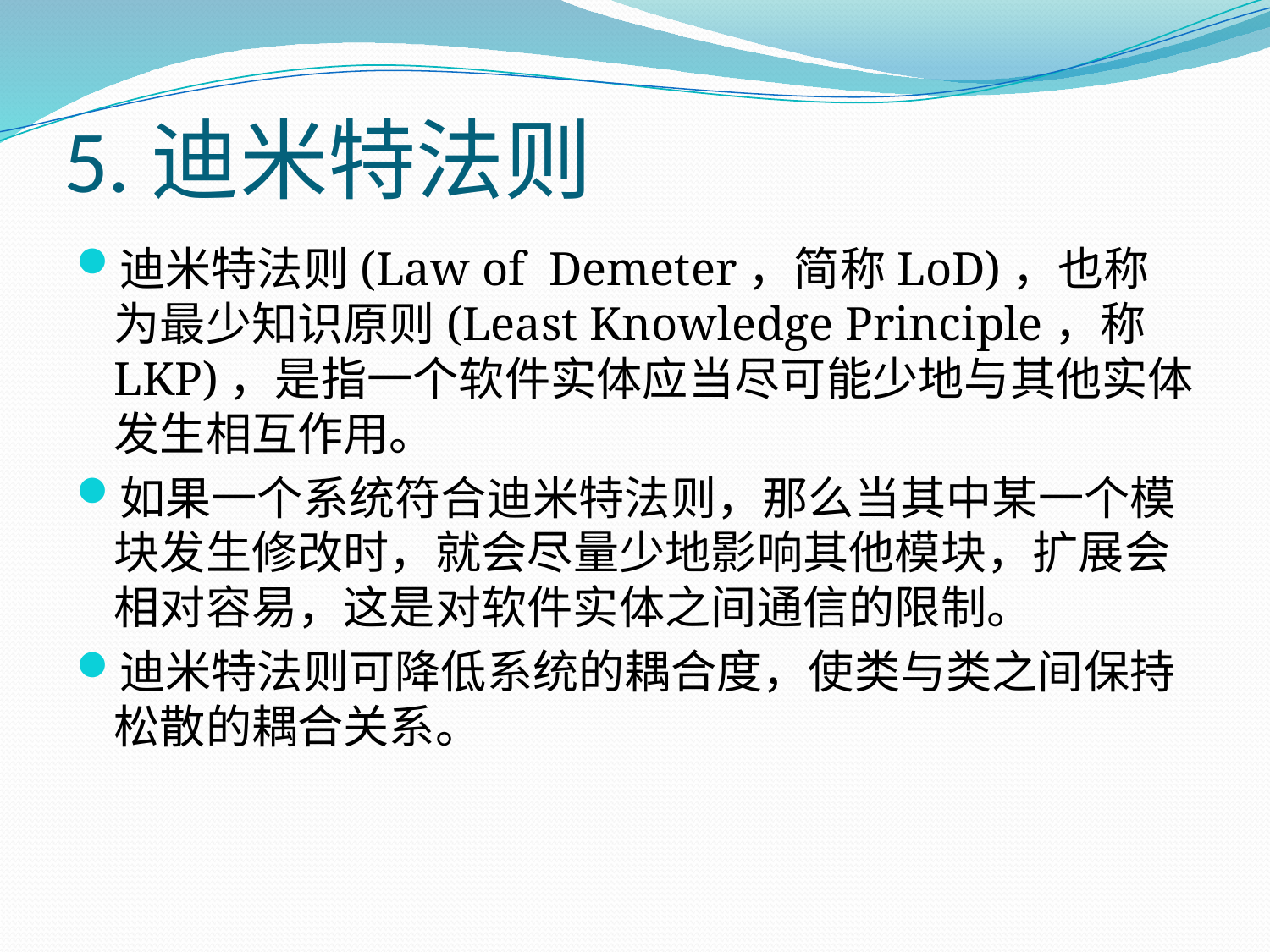

# 5.迪米特法则
迪米特法则(Law of  Demeter，简称LoD)，也称为最少知识原则(Least Knowledge Principle，称LKP)，是指一个软件实体应当尽可能少地与其他实体发生相互作用。
如果一个系统符合迪米特法则，那么当其中某一个模块发生修改时，就会尽量少地影响其他模块，扩展会相对容易，这是对软件实体之间通信的限制。
迪米特法则可降低系统的耦合度，使类与类之间保持松散的耦合关系。